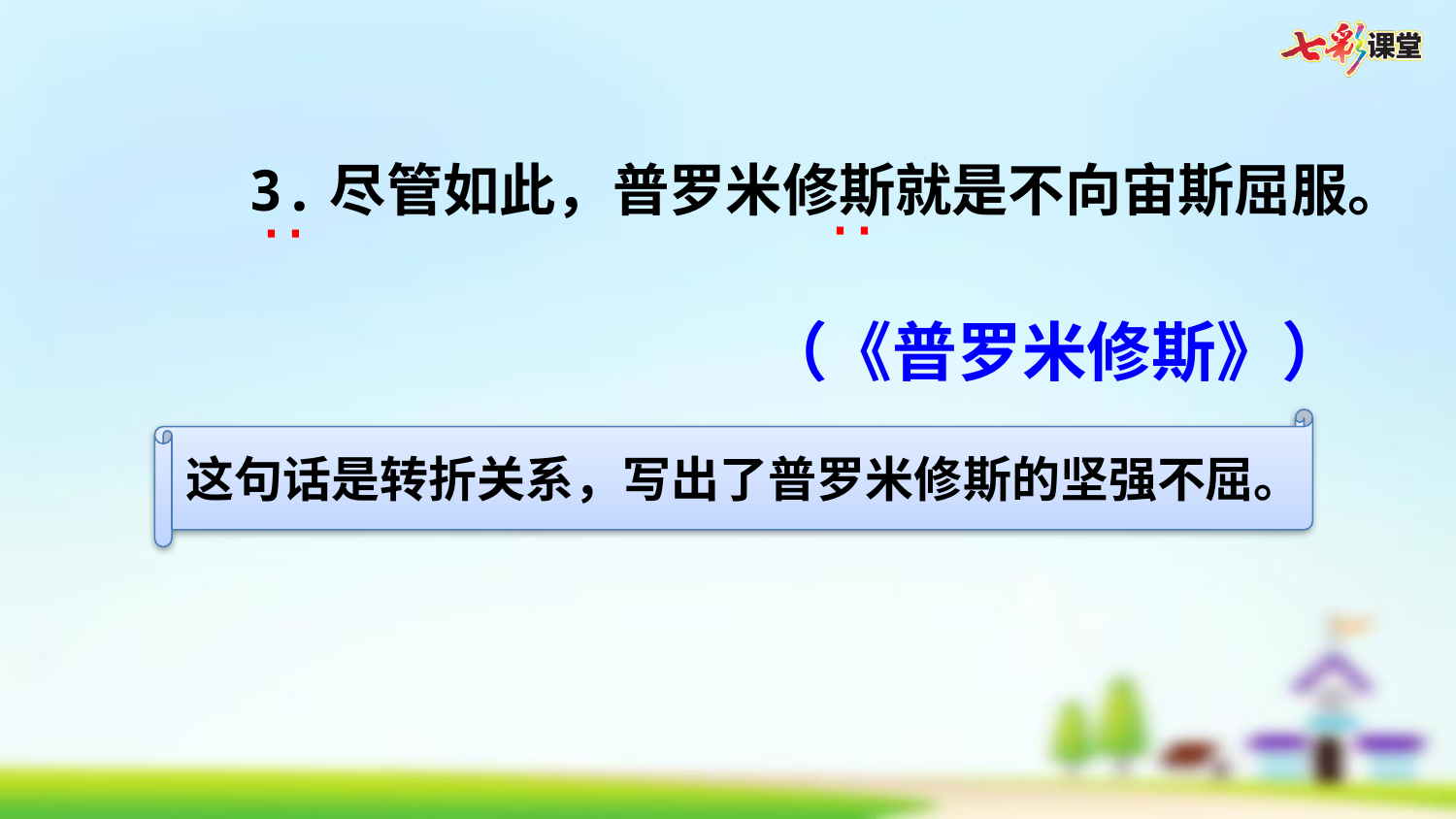

3.尽管如此，普罗米修斯就是不向宙斯屈服。
（《普罗米修斯》）
··
··
这句话是转折关系，写出了普罗米修斯的坚强不屈。